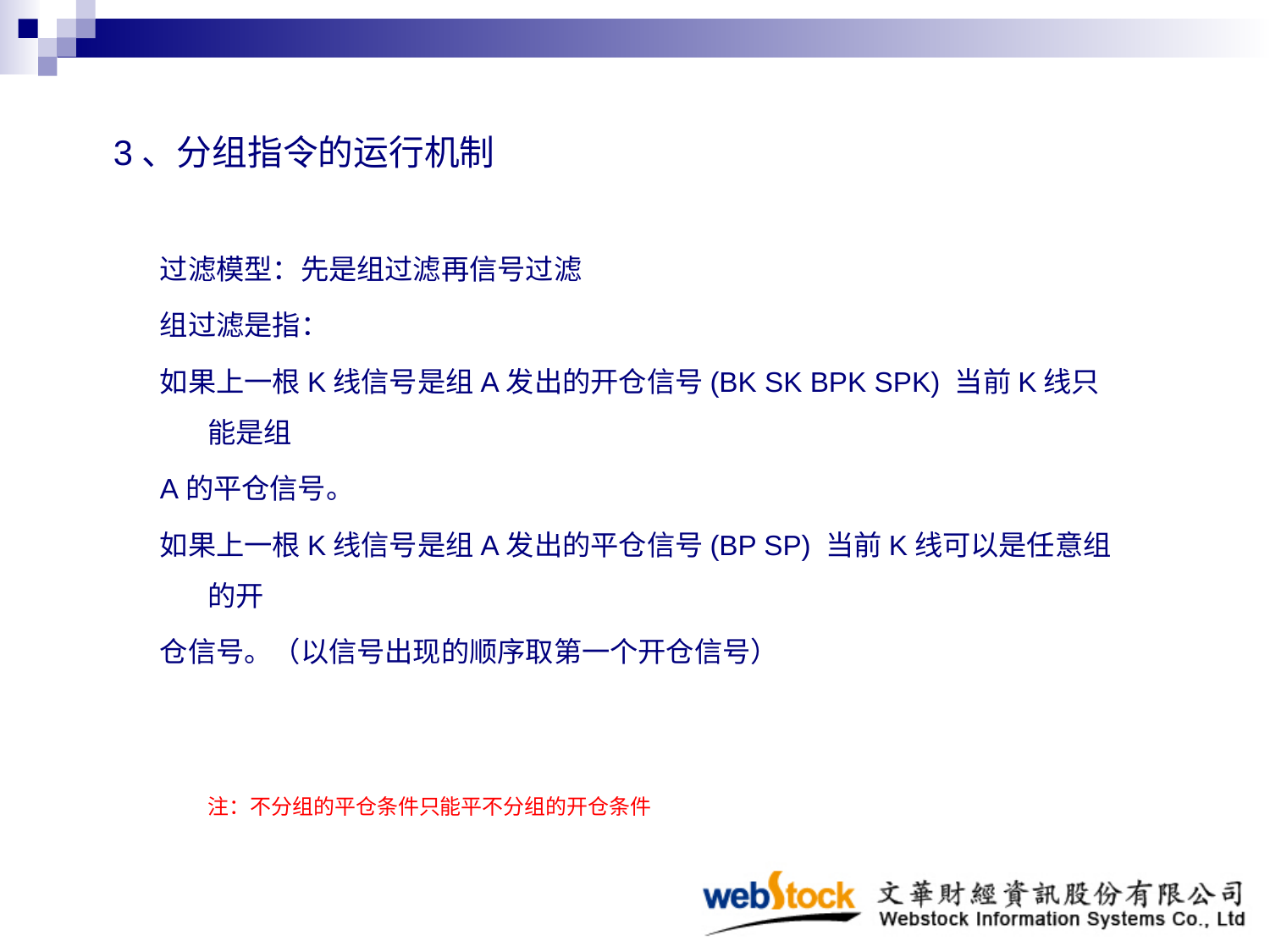

# 3、分组指令的运行机制

过滤模型：先是组过滤再信号过滤
组过滤是指：
如果上一根K线信号是组A发出的开仓信号(BK SK BPK SPK) 当前K线只能是组
A的平仓信号。
如果上一根K线信号是组A发出的平仓信号(BP SP) 当前K线可以是任意组的开
仓信号。（以信号出现的顺序取第一个开仓信号）

注：不分组的平仓条件只能平不分组的开仓条件